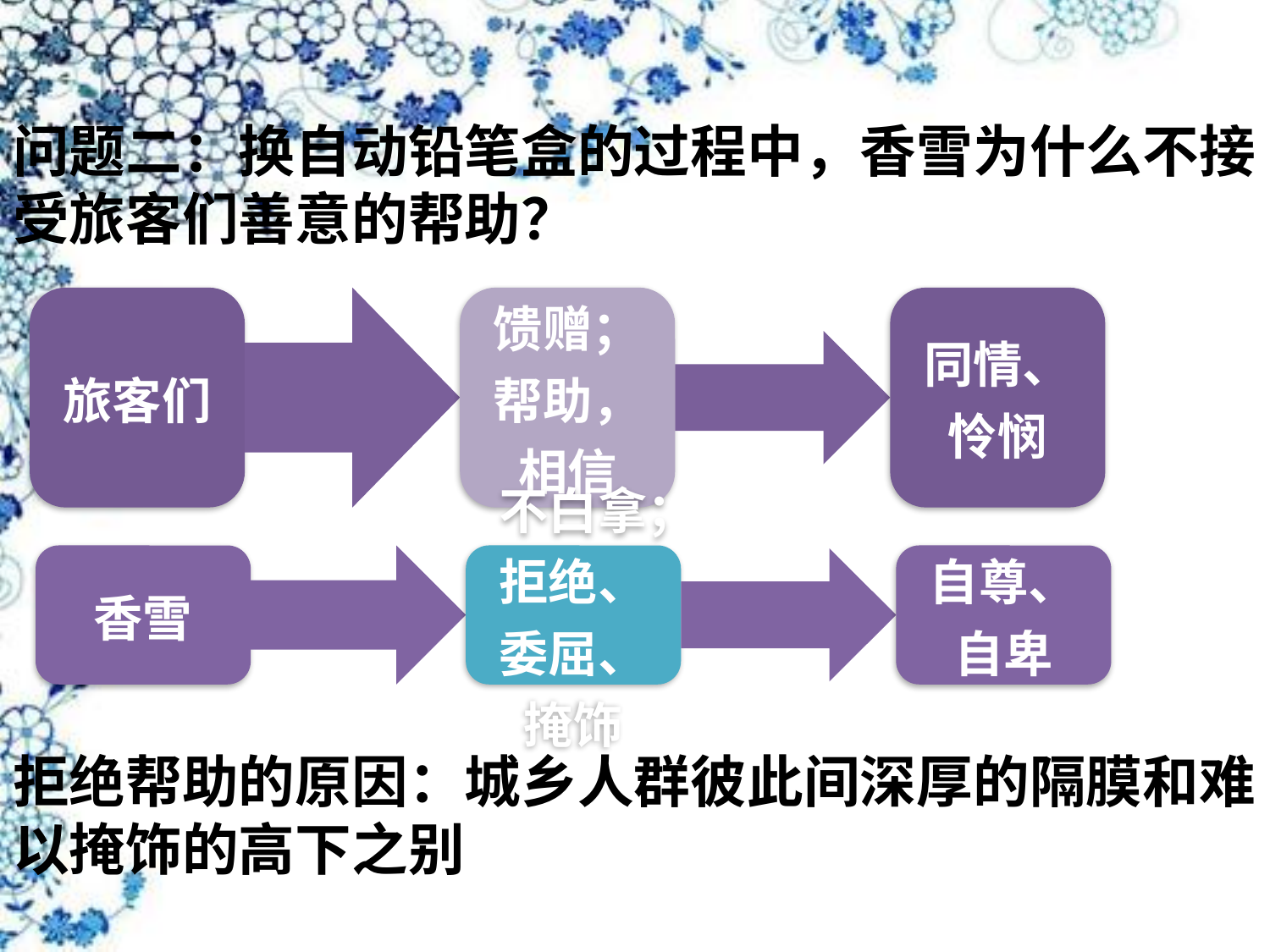

问题二：换自动铅笔盒的过程中，香雪为什么不接受旅客们善意的帮助？

拒绝帮助的原因：城乡人群彼此间深厚的隔膜和难以掩饰的高下之别
旅客们
馈赠；
帮助，相信
同情、怜悯
香雪
不白拿；
拒绝、委屈、掩饰
自尊、自卑